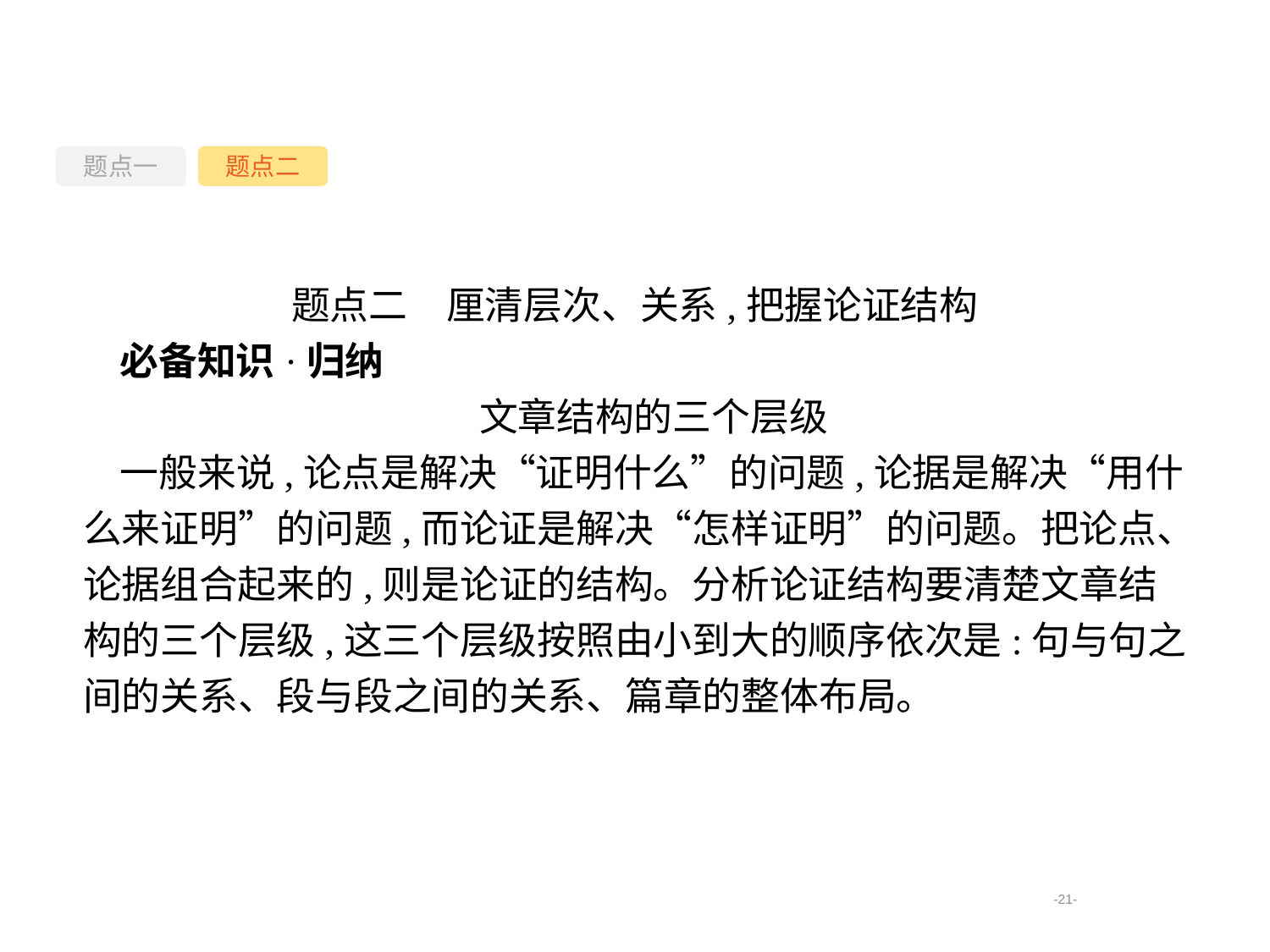

题点一
题点二
题点二　厘清层次、关系,把握论证结构
必备知识·归纳
文章结构的三个层级
一般来说,论点是解决“证明什么”的问题,论据是解决“用什么来证明”的问题,而论证是解决“怎样证明”的问题。把论点、论据组合起来的,则是论证的结构。分析论证结构要清楚文章结构的三个层级,这三个层级按照由小到大的顺序依次是:句与句之间的关系、段与段之间的关系、篇章的整体布局。
-21-